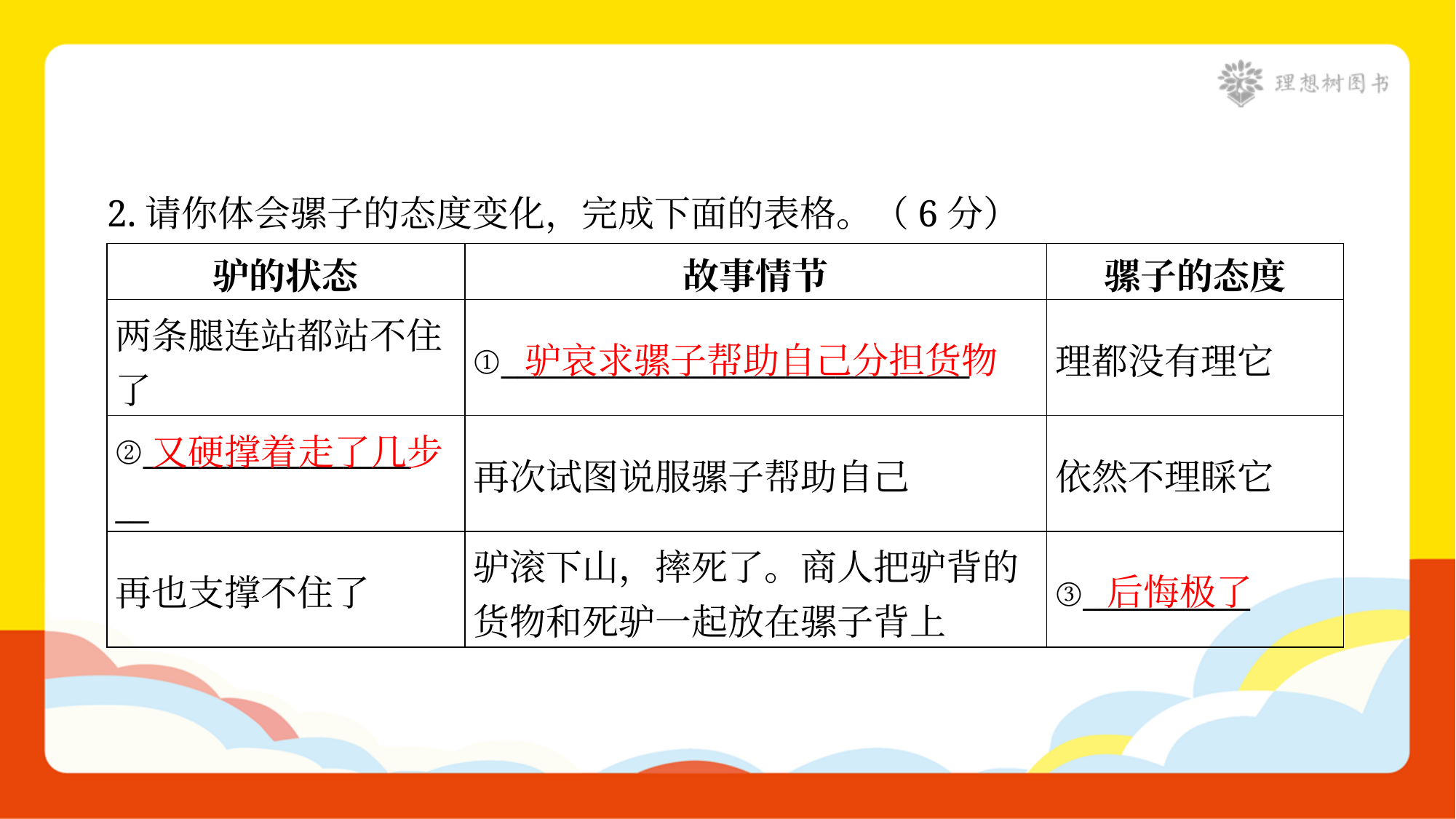

2.请你体会骡子的态度变化，完成下面的表格。（6分）
| 驴的状态 | 故事情节 | 骡子的态度 |
| --- | --- | --- |
| 两条腿连站都站不住 了 | ①\_\_\_\_\_\_\_\_\_\_\_\_\_\_\_\_\_\_\_\_\_\_\_\_\_\_\_\_ | 理都没有理它 |
| ②\_\_\_\_\_\_\_\_\_\_\_\_\_\_\_\_ \_\_ | 再次试图说服骡子帮助自己 | 依然不理睬它 |
| 再也支撑不住了 | 驴滚下山，摔死了。商人把驴背的 货物和死驴一起放在骡子背上 | ③\_\_\_\_\_\_\_\_\_\_ |
驴哀求骡子帮助自己分担货物
   又硬撑着走了几步
后悔极了